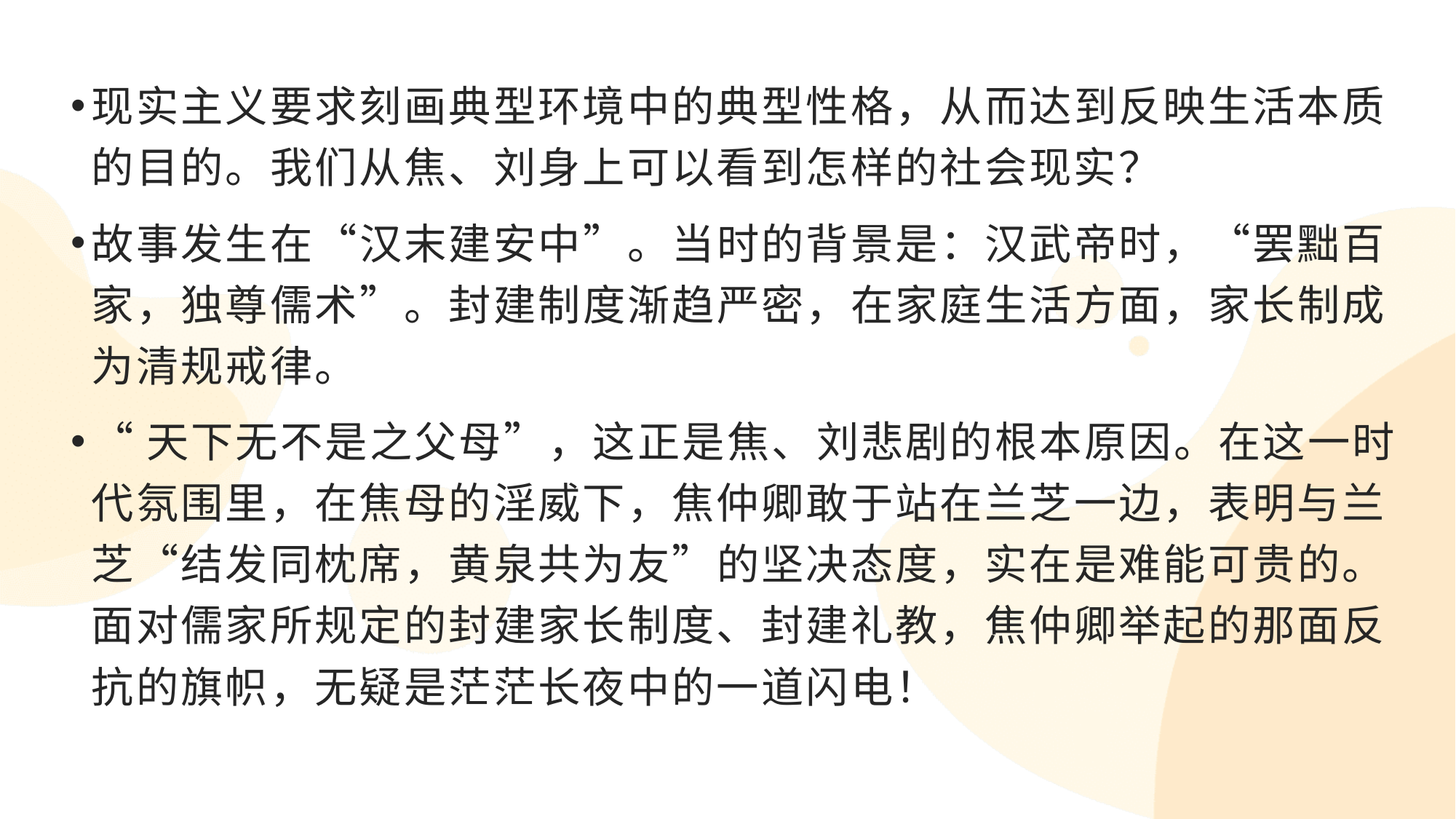

现实主义要求刻画典型环境中的典型性格，从而达到反映生活本质的目的。我们从焦、刘身上可以看到怎样的社会现实？
故事发生在“汉末建安中”。当时的背景是：汉武帝时，“罢黜百家，独尊儒术”。封建制度渐趋严密，在家庭生活方面，家长制成为清规戒律。
“天下无不是之父母”，这正是焦、刘悲剧的根本原因。在这一时代氛围里，在焦母的淫威下，焦仲卿敢于站在兰芝一边，表明与兰芝“结发同枕席，黄泉共为友”的坚决态度，实在是难能可贵的。面对儒家所规定的封建家长制度、封建礼教，焦仲卿举起的那面反抗的旗帜，无疑是茫茫长夜中的一道闪电！